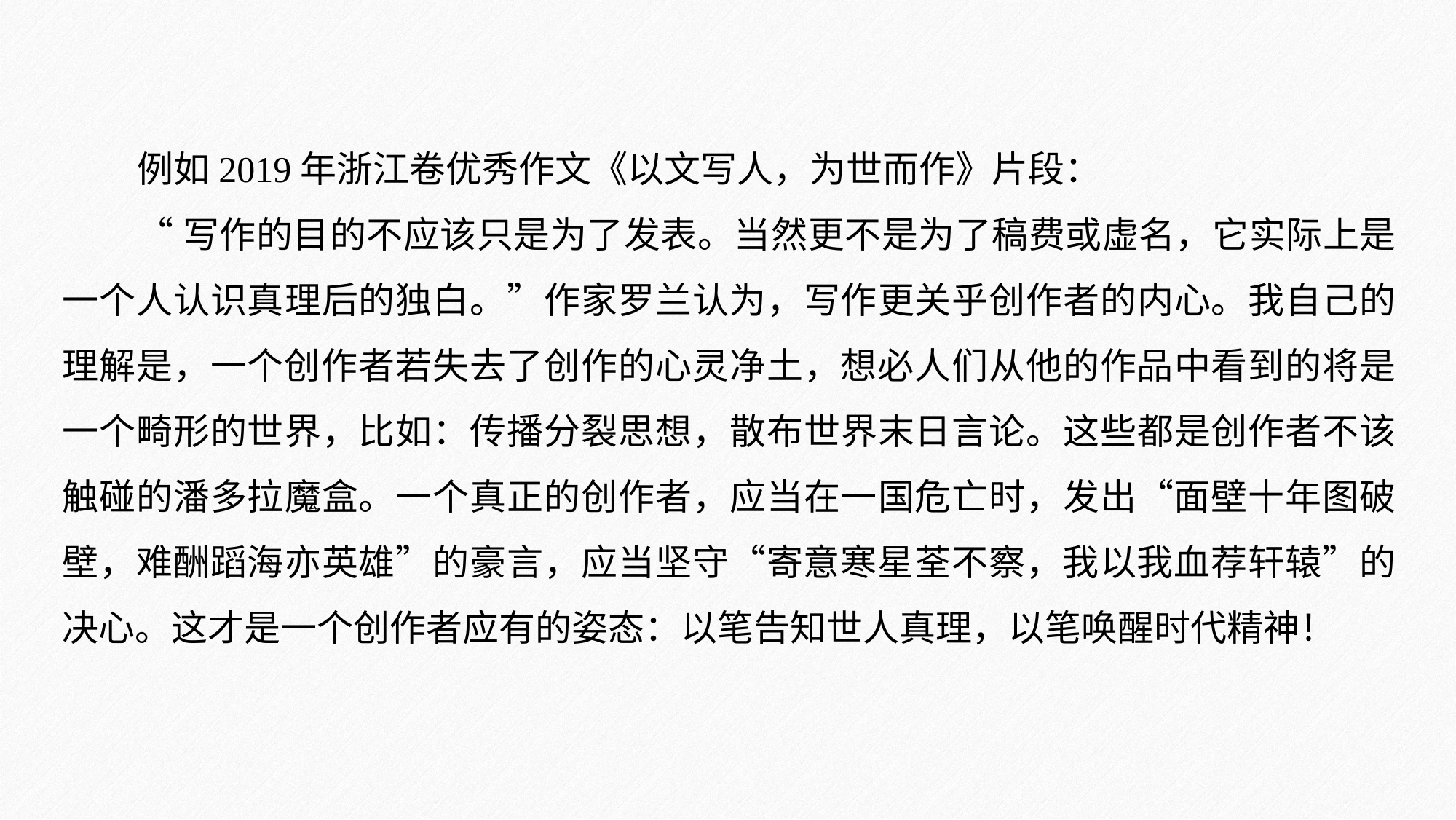

例如2019年浙江卷优秀作文《以文写人，为世而作》片段：
“写作的目的不应该只是为了发表。当然更不是为了稿费或虚名，它实际上是一个人认识真理后的独白。”作家罗兰认为，写作更关乎创作者的内心。我自己的理解是，一个创作者若失去了创作的心灵净土，想必人们从他的作品中看到的将是一个畸形的世界，比如：传播分裂思想，散布世界末日言论。这些都是创作者不该触碰的潘多拉魔盒。一个真正的创作者，应当在一国危亡时，发出“面壁十年图破壁，难酬蹈海亦英雄”的豪言，应当坚守“寄意寒星荃不察，我以我血荐轩辕”的决心。这才是一个创作者应有的姿态：以笔告知世人真理，以笔唤醒时代精神！